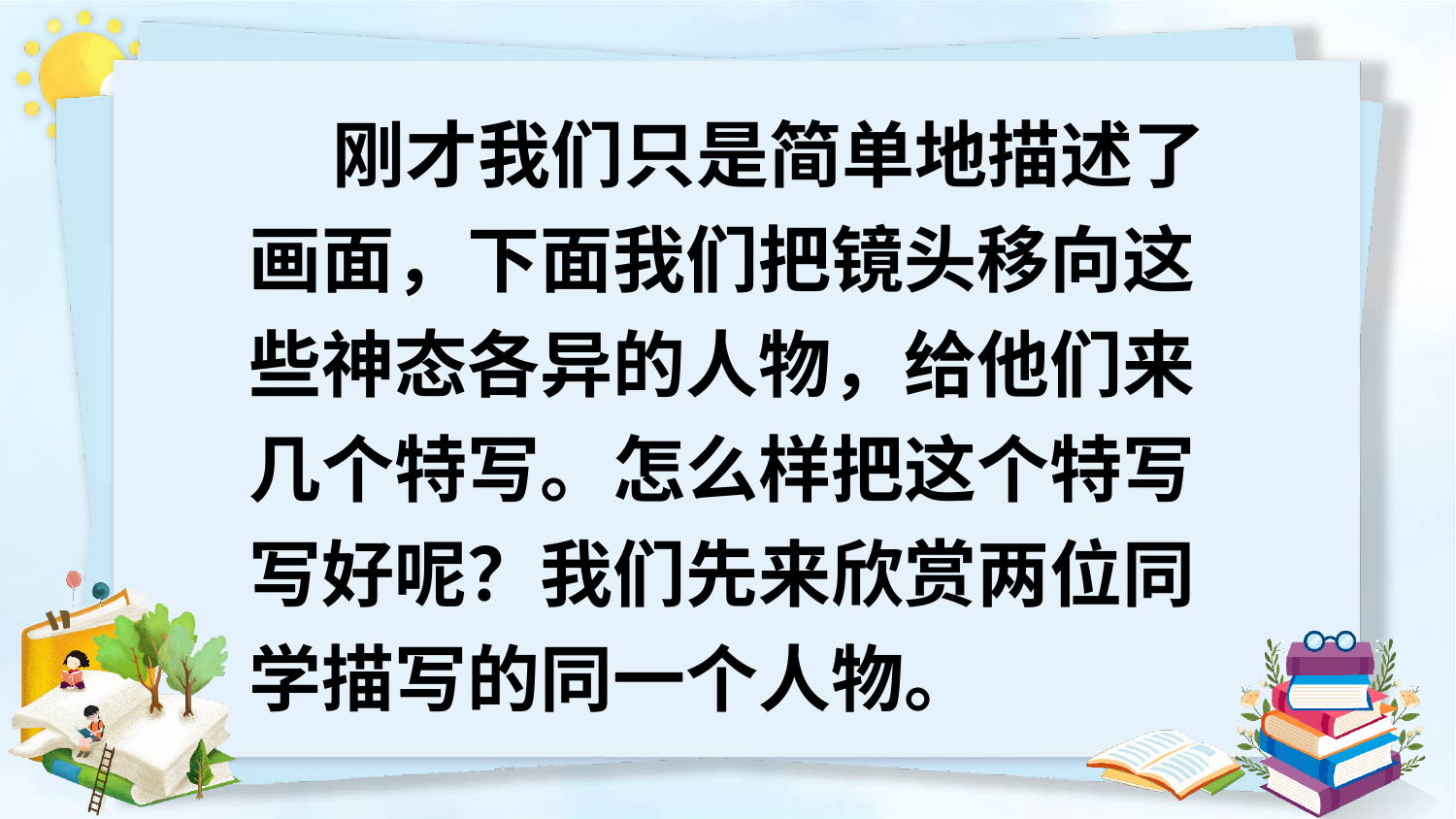

刚才我们只是简单地描述了画面，下面我们把镜头移向这些神态各异的人物，给他们来几个特写。怎么样把这个特写写好呢？我们先来欣赏两位同学描写的同一个人物。